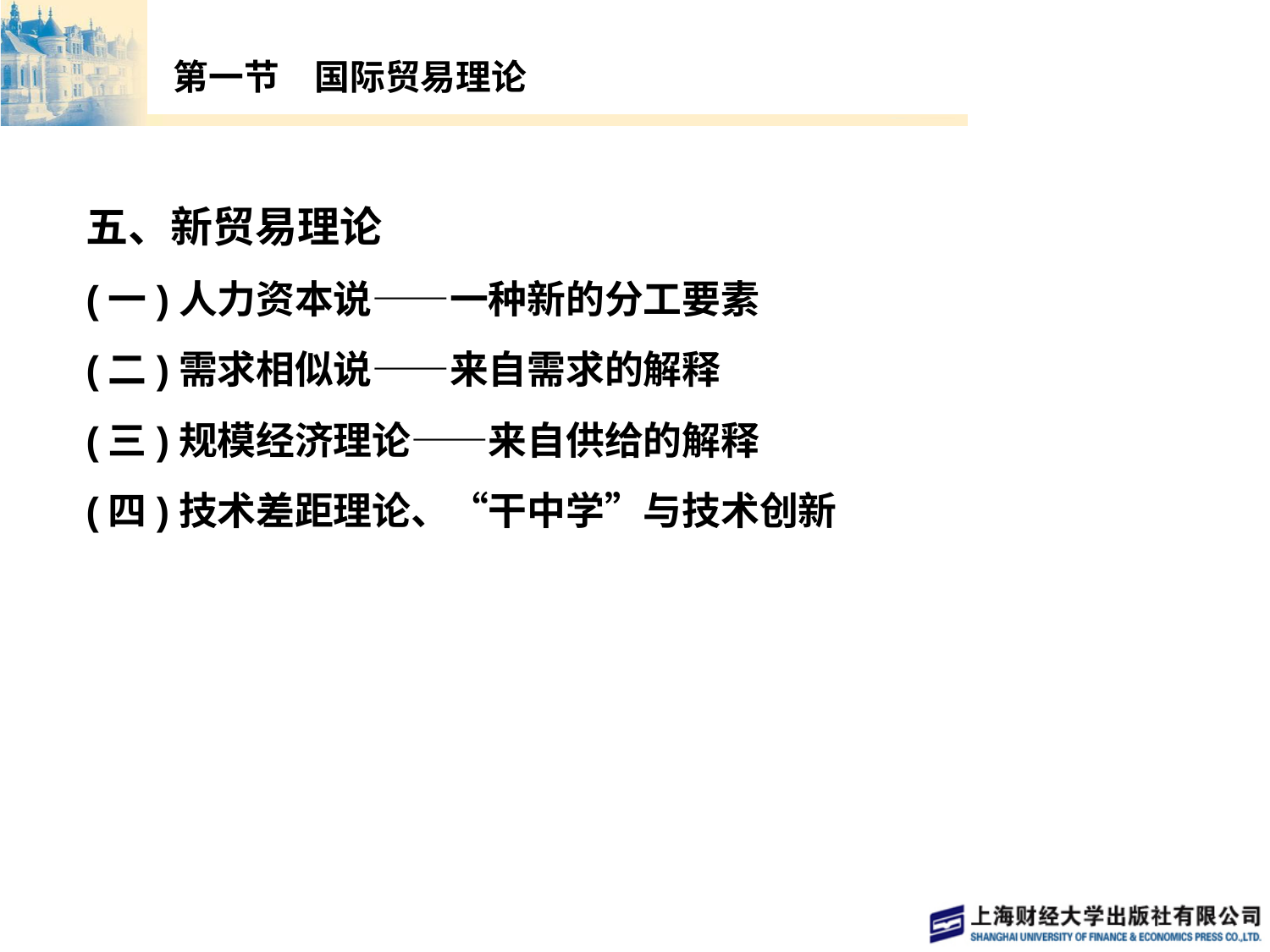

# 第一节　国际贸易理论
五、新贸易理论
(一)人力资本说——一种新的分工要素
(二)需求相似说——来自需求的解释
(三)规模经济理论——来自供给的解释
(四)技术差距理论、“干中学”与技术创新